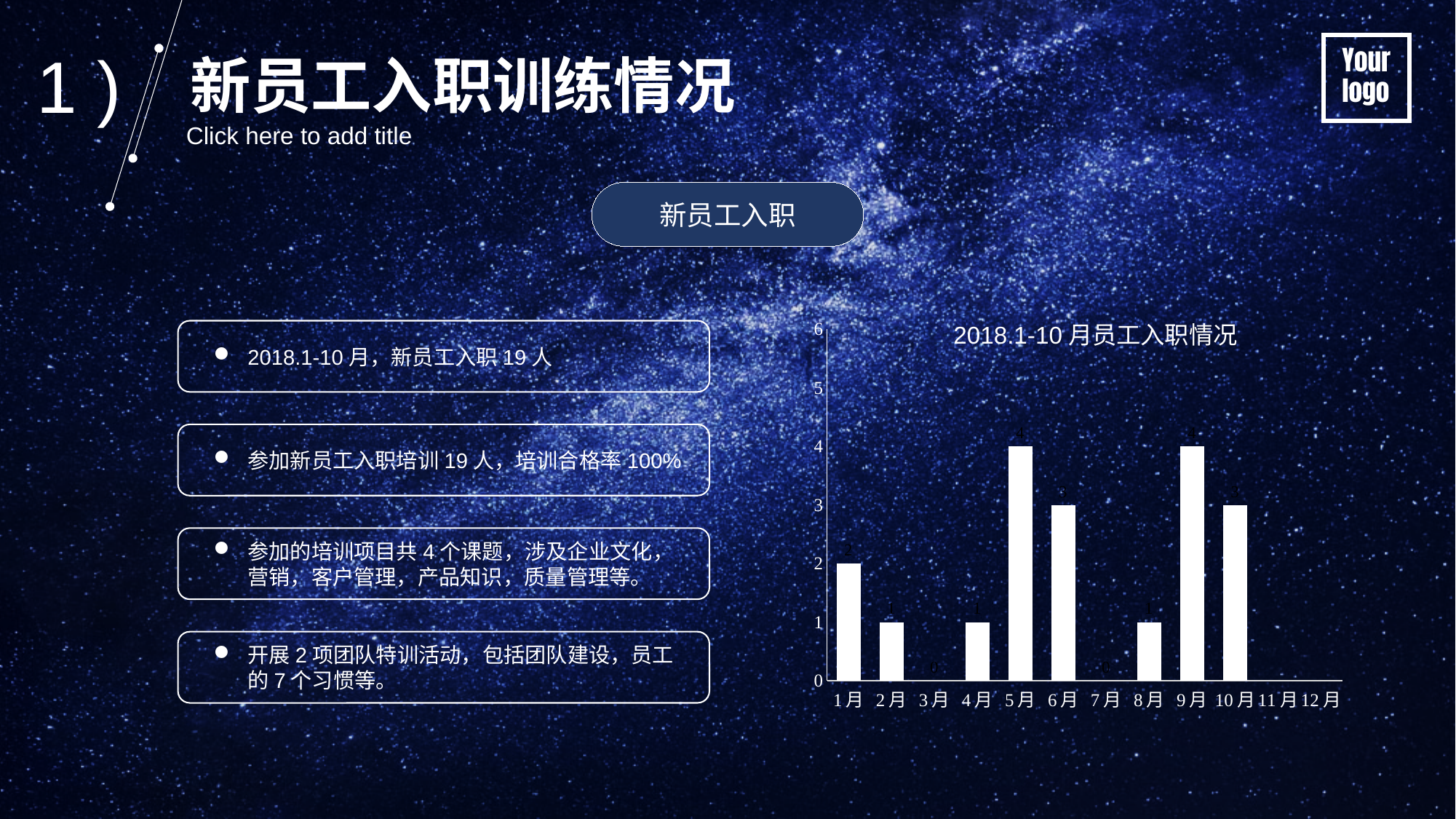

1 )
新员工入职训练情况
Click here to add title
新员工入职

### Chart

| Category | 系列 1 |
|---|---|
| 1月 | 2.0 |
| 2月 | 1.0 |
| 3月 | 0.0 |
| 4月 | 1.0 |
| 5月 | 4.0 |
| 6月 | 3.0 |
| 7月 | 0.0 |
| 8月 | 1.0 |
| 9月 | 4.0 |
| 10月 | 3.0 |
| 11月 | None |
| 12月 | None |
2018.1-10月员工入职情况
2018.1-10月，新员工入职19人
参加新员工入职培训19人，培训合格率100%
参加的培训项目共4个课题，涉及企业文化，营销，客户管理，产品知识，质量管理等。
开展2项团队特训活动，包括团队建设，员工的7个习惯等。
.